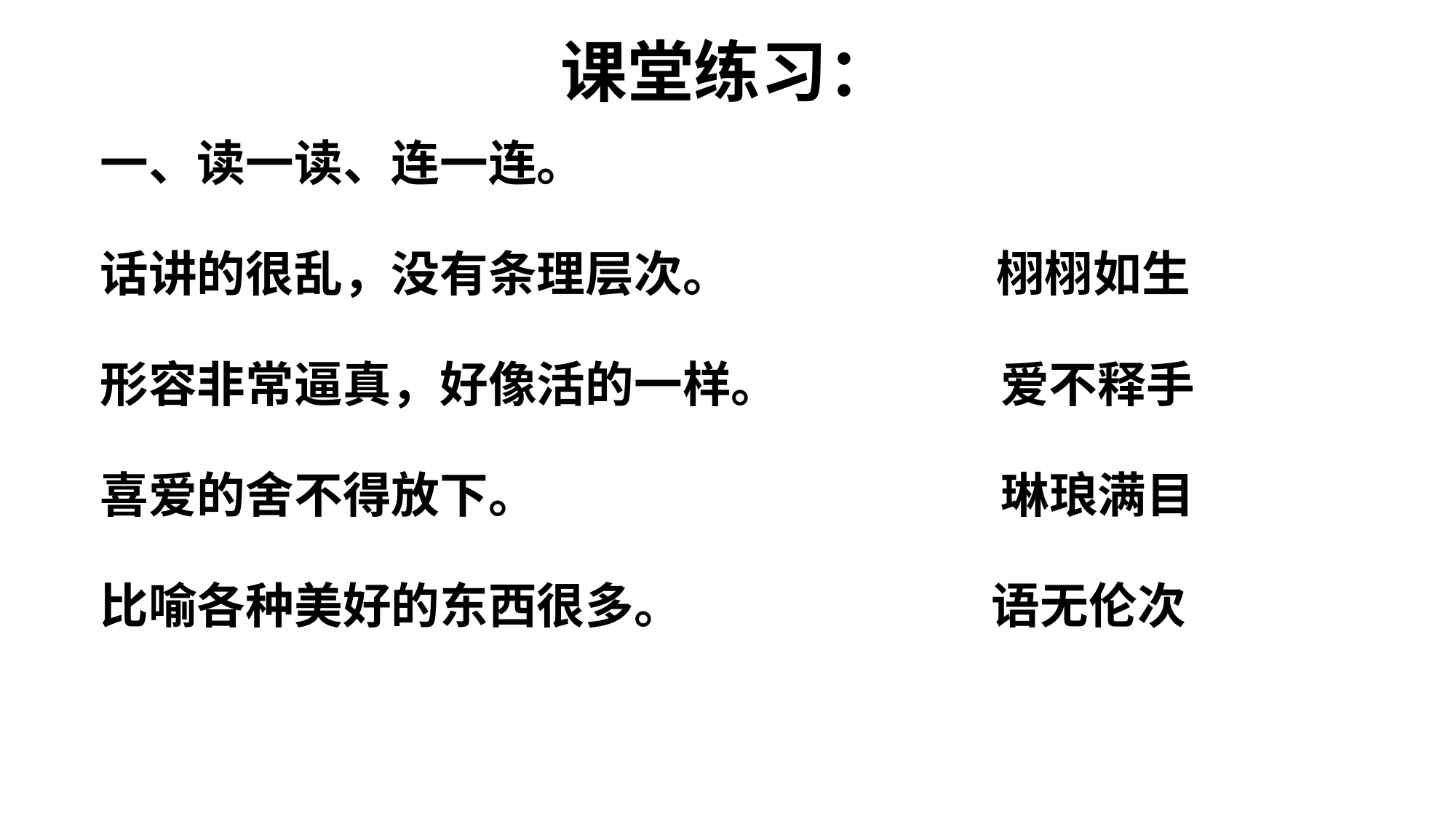

# 课堂练习：
一、读一读、连一连。
话讲的很乱，没有条理层次。                        栩栩如生
形容非常逼真，好像活的一样。                    爱不释手
喜爱的舍不得放下。                                          琳琅满目
比喻各种美好的东西很多。                            语无伦次